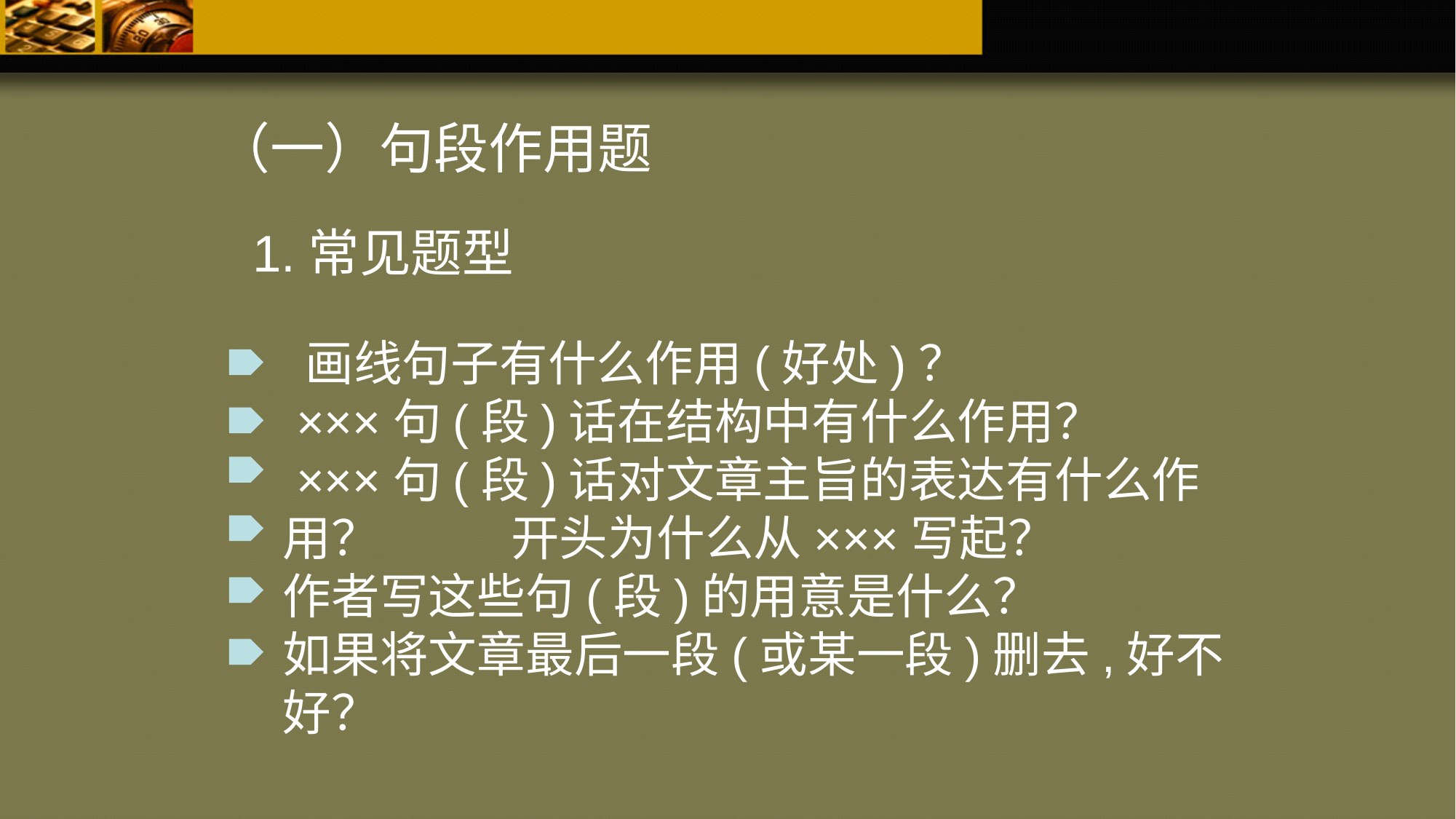

（一）句段作用题
1.常见题型

 画线句子有什么作用(好处)？
 ×××句(段)话在结构中有什么作用？
 ×××句(段)话对文章主旨的表达有什么作用？            开头为什么从×××写起？
作者写这些句(段)的用意是什么？
如果将文章最后一段(或某一段)删去,好不好？